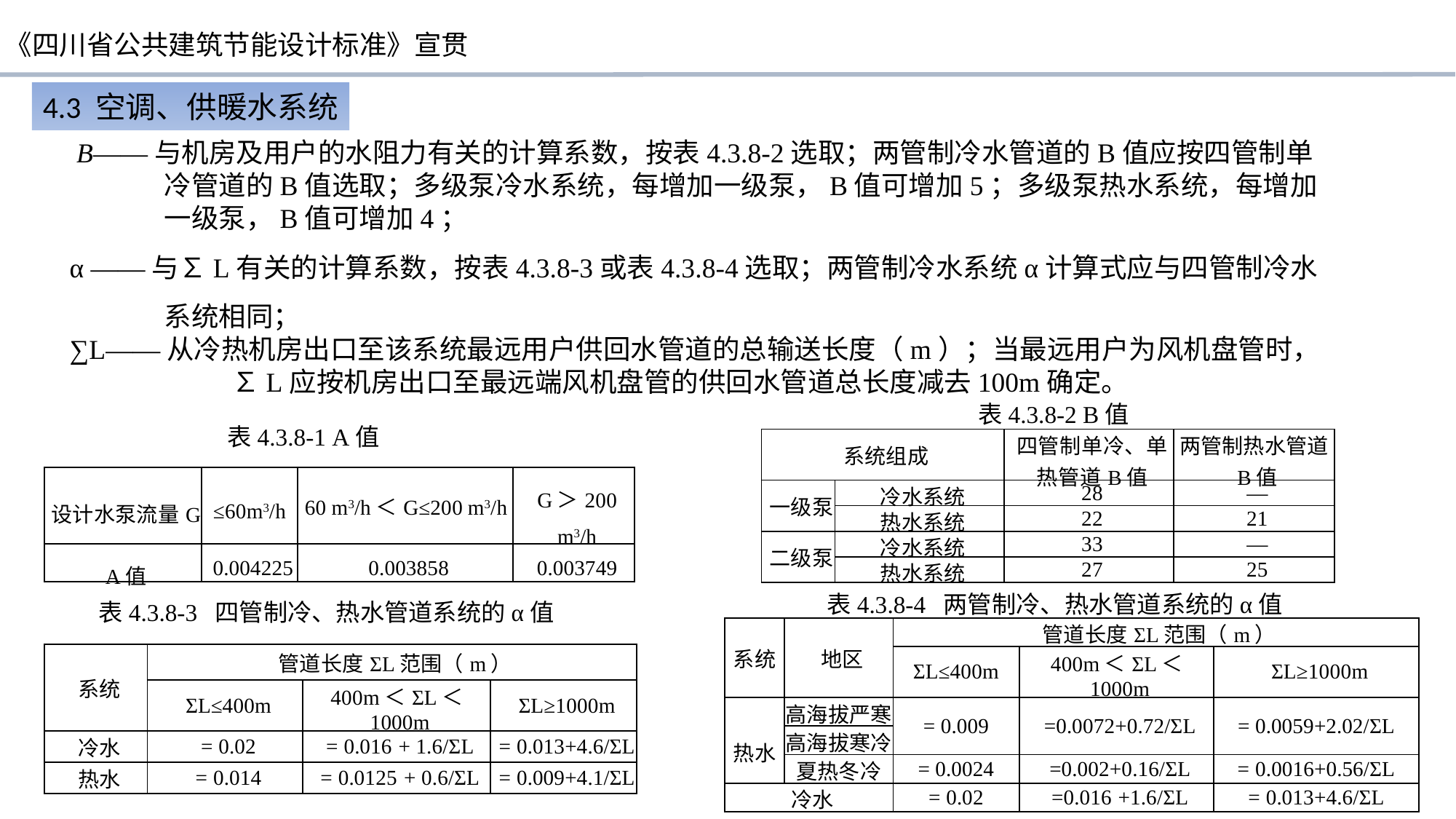

4.3 空调、供暖水系统
 B——与机房及用户的水阻力有关的计算系数，按表4.3.8-2选取；两管制冷水管道的B值应按四管制单冷管道的B值选取；多级泵冷水系统，每增加一级泵，B值可增加5；多级泵热水系统，每增加一级泵，B值可增加4；
α ——与∑L有关的计算系数，按表4.3.8-3或表4.3.8-4选取；两管制冷水系统α计算式应与四管制冷水系统相同；
∑L——从冷热机房出口至该系统最远用户供回水管道的总输送长度（m）；当最远用户为风机盘管时，              ∑L应按机房出口至最远端风机盘管的供回水管道总长度减去100m确定。

表4.3.8-2 B值
表4.3.8-1 A值
| 系统组成 |  | 四管制单冷、单热管道B值 | 两管制热水管道B值 |
| --- | --- | --- | --- |
| 一级泵 | 冷水系统 | 28 | — |
|  | 热水系统 | 22 | 21 |
| 二级泵 | 冷水系统 | 33 | — |
|  | 热水系统 | 27 | 25 |
| 设计水泵流量G | ≤60m3/h | 60 m3/h＜G≤200 m3/h | G＞200 m3/h |
| --- | --- | --- | --- |
| A值 | 0.004225 | 0.003858 | 0.003749 |
表4.3.8-4  两管制冷、热水管道系统的α值
表4.3.8-3  四管制冷、热水管道系统的α值
| 系统 | 地区 | 管道长度ΣL范围（m） |  |  |
| --- | --- | --- | --- | --- |
|  |  | ΣL≤400m | 400m＜ΣL＜1000m | ΣL≥1000m |
| 热水 | 高海拔严寒 | = 0.009 | =0.0072+0.72/ΣL | = 0.0059+2.02/ΣL |
|  | 高海拔寒冷 |  |  |  |
|  | 夏热冬冷 | = 0.0024 | =0.002+0.16/ΣL | = 0.0016+0.56/ΣL |
| 冷水 |  | = 0.02 | =0.016 +1.6/ΣL | = 0.013+4.6/ΣL |
| 系统 | 管道长度ΣL范围（m） |  |  |
| --- | --- | --- | --- |
|  | ΣL≤400m | 400m＜ΣL＜1000m | ΣL≥1000m |
| 冷水 | = 0.02 | = 0.016 + 1.6/ΣL | = 0.013+4.6/ΣL |
| 热水 | = 0.014 | = 0.0125 + 0.6/ΣL | = 0.009+4.1/ΣL |